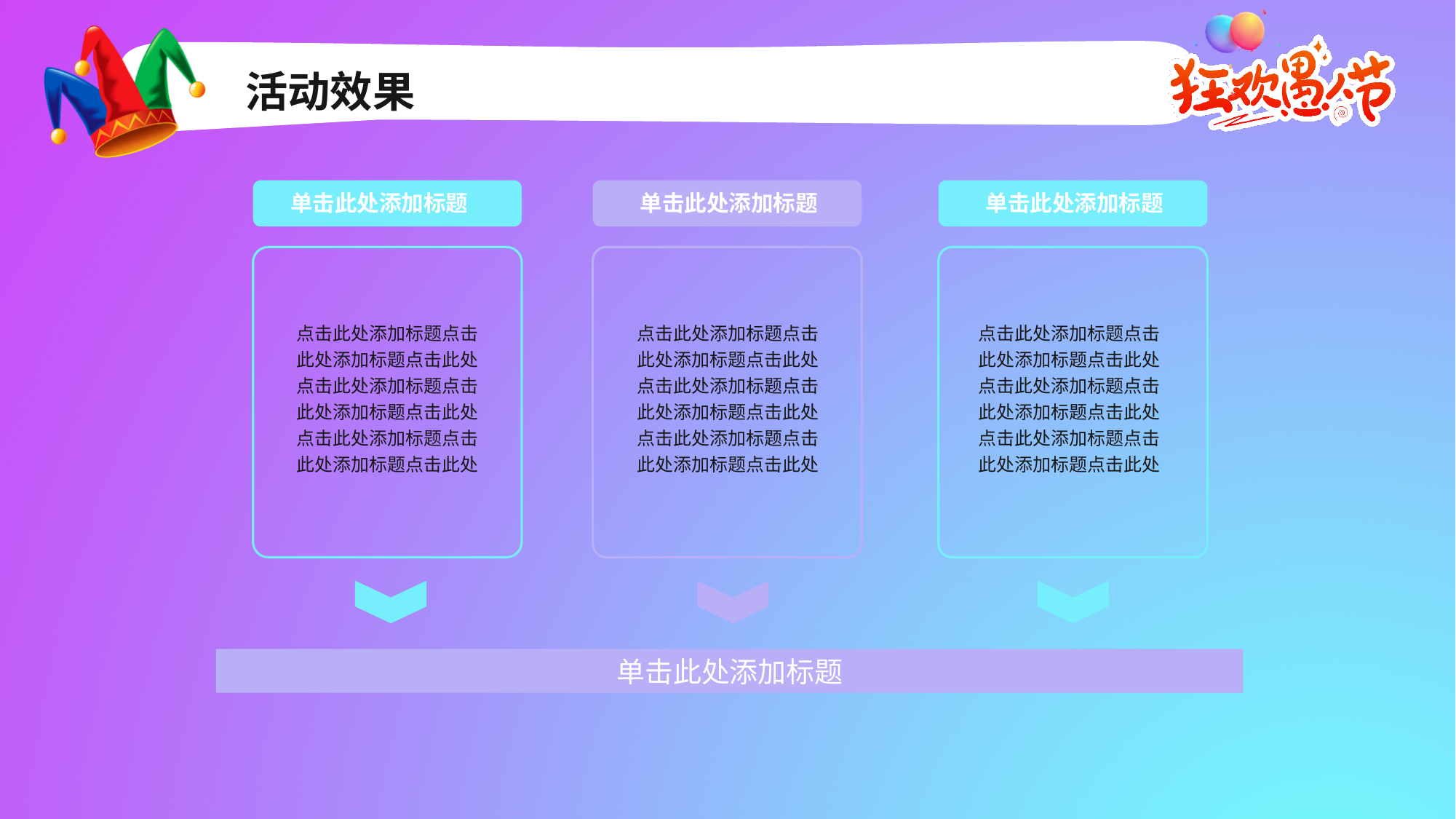

活动效果

单击此处添加标题
单击此处添加标题
单击此处添加标题

点击此处添加标题点击此处添加标题点击此处点击此处添加标题点击此处添加标题点击此处点击此处添加标题点击此处添加标题点击此处

点击此处添加标题点击此处添加标题点击此处点击此处添加标题点击此处添加标题点击此处点击此处添加标题点击此处添加标题点击此处

点击此处添加标题点击此处添加标题点击此处点击此处添加标题点击此处添加标题点击此处点击此处添加标题点击此处添加标题点击此处

单击此处添加标题